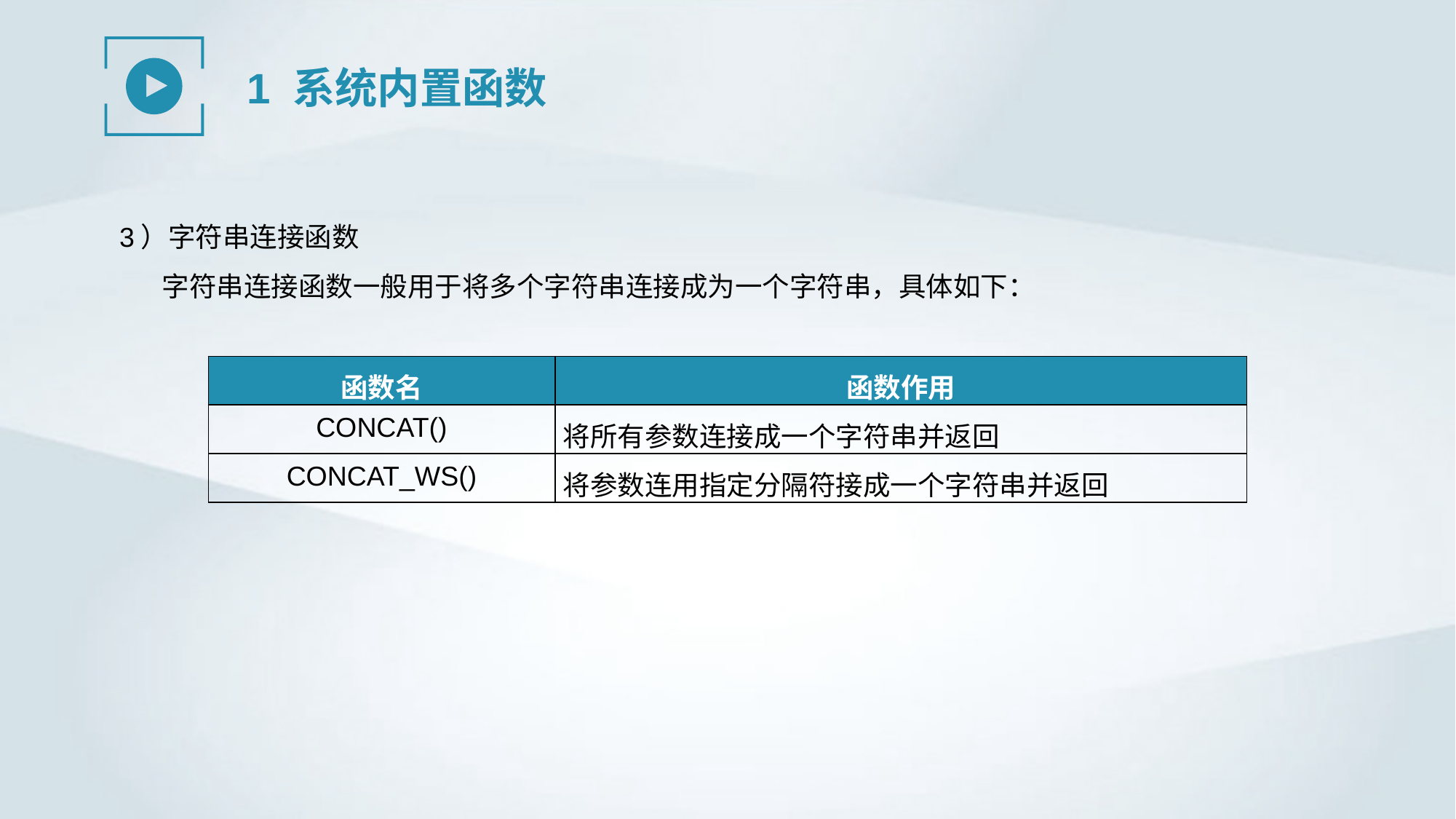

1 系统内置函数
3）字符串连接函数
字符串连接函数一般用于将多个字符串连接成为一个字符串，具体如下：
| 函数名 | 函数作用 |
| --- | --- |
| CONCAT() | 将所有参数连接成一个字符串并返回 |
| CONCAT\_WS() | 将参数连用指定分隔符接成一个字符串并返回 |